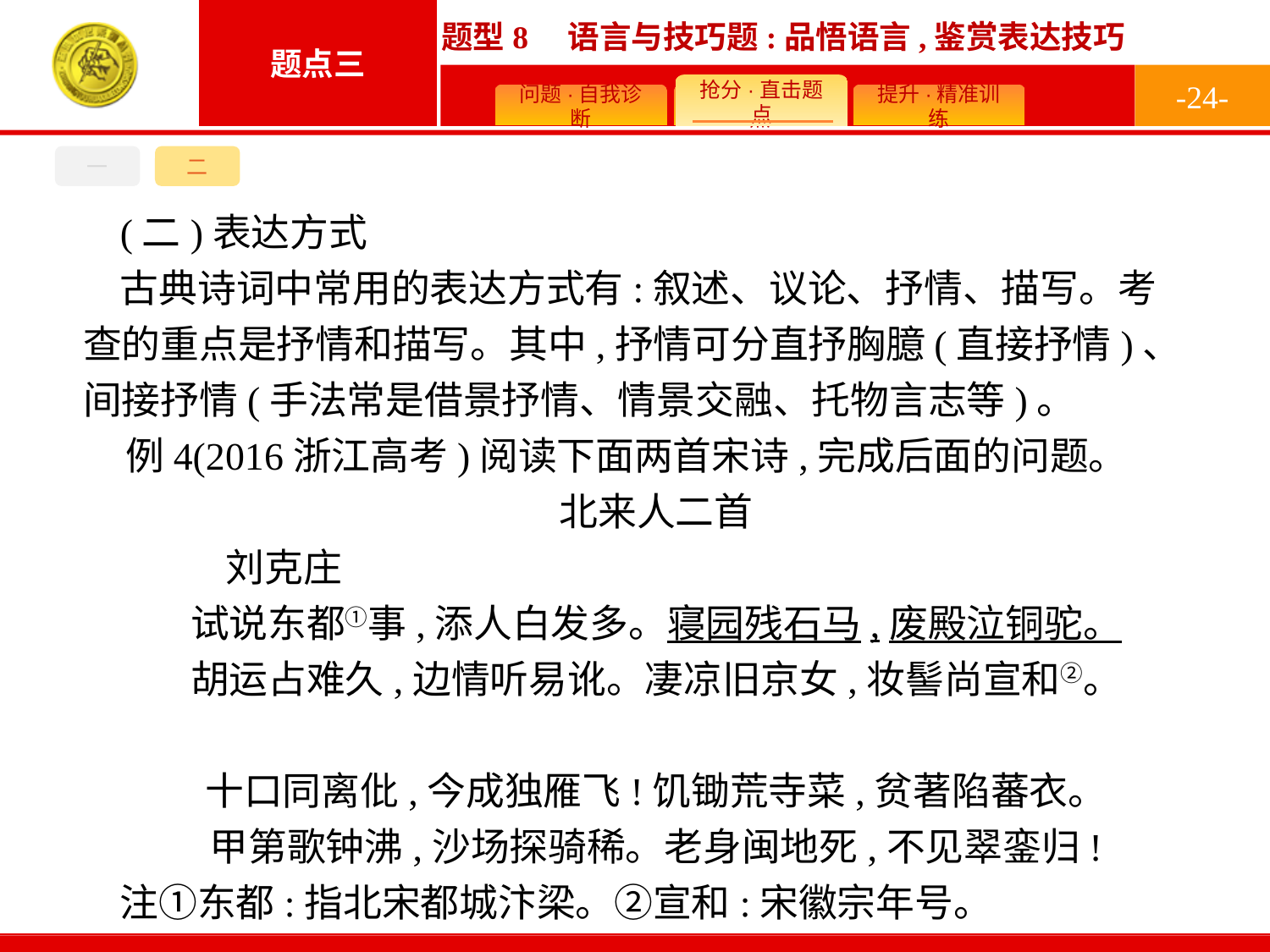

-24-
一
二
(二)表达方式
古典诗词中常用的表达方式有:叙述、议论、抒情、描写。考查的重点是抒情和描写。其中,抒情可分直抒胸臆(直接抒情)、间接抒情(手法常是借景抒情、情景交融、托物言志等)。
例4(2016浙江高考)阅读下面两首宋诗,完成后面的问题。
北来人二首
	刘克庄
试说东都①事,添人白发多。寝园残石马,废殿泣铜驼。
胡运占难久,边情听易讹。凄凉旧京女,妆髻尚宣和②。

十口同离仳,今成独雁飞!饥锄荒寺菜,贫著陷蕃衣。
甲第歌钟沸,沙场探骑稀。老身闽地死,不见翠銮归!
注①东都:指北宋都城汴梁。②宣和:宋徽宗年号。